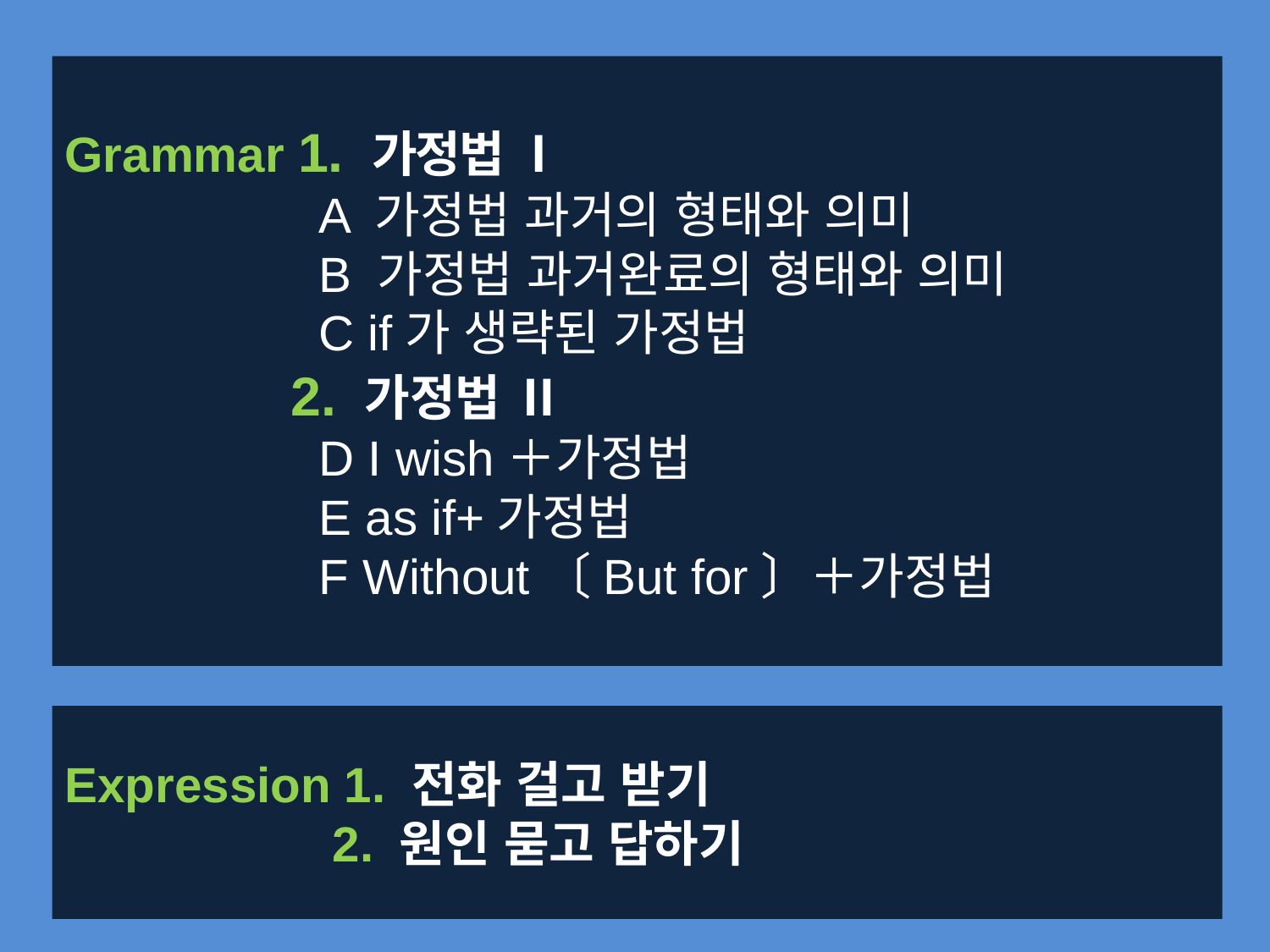

Grammar 1. 가정법 Ⅰ
 		A 가정법 과거의 형태와 의미
		B 가정법 과거완료의 형태와 의미
		C if가 생략된 가정법
	 2. 가정법 Ⅱ
		D I wish＋가정법
		E as if+가정법
		F Without〔But for〕＋가정법
Expression 1. 전화 걸고 받기
		 2. 원인 묻고 답하기